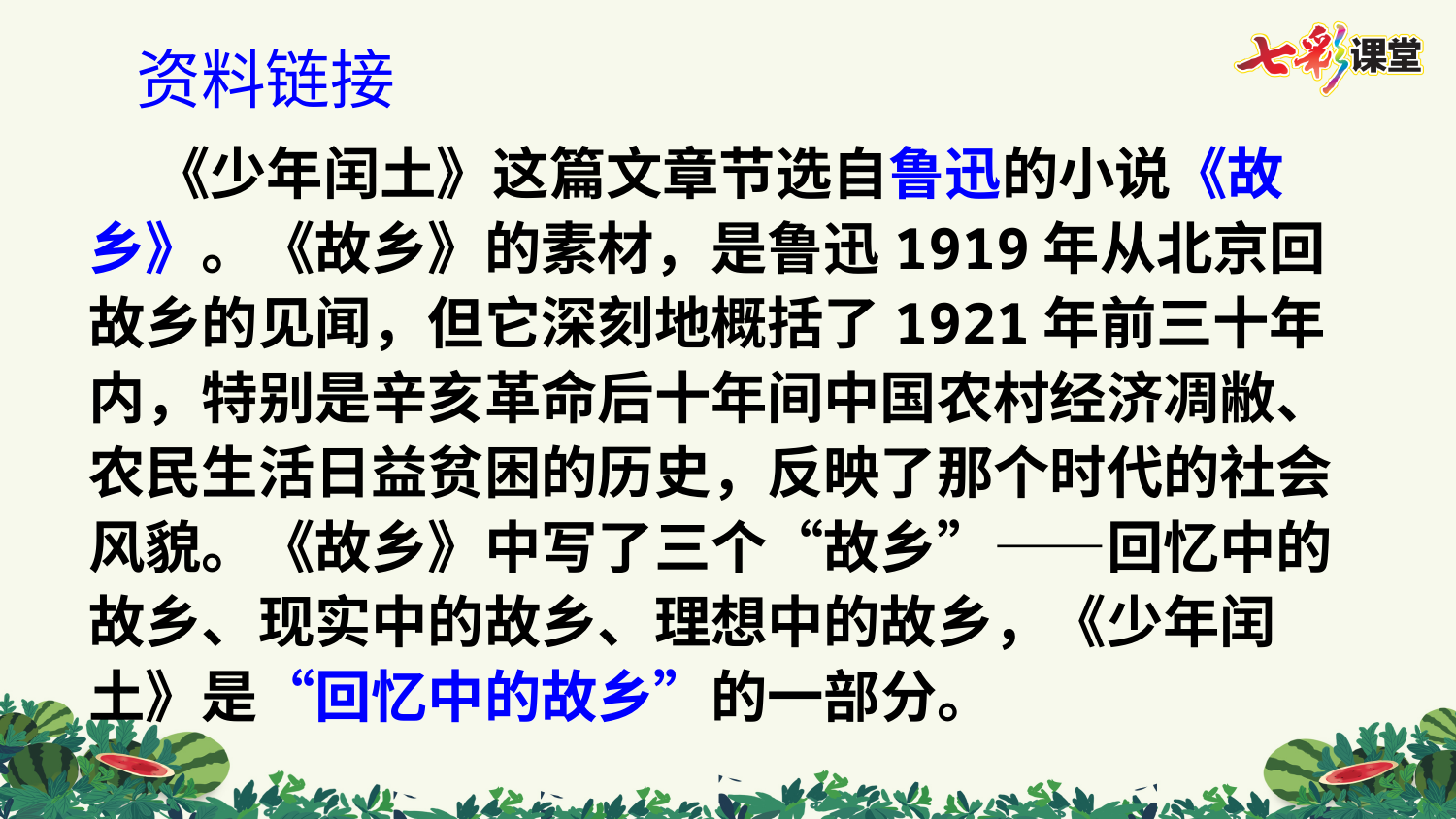

资料链接
    《少年闰土》这篇文章节选自鲁迅的小说《故乡》。《故乡》的素材，是鲁迅1919年从北京回故乡的见闻，但它深刻地概括了1921年前三十年内，特别是辛亥革命后十年间中国农村经济凋敝、农民生活日益贫困的历史，反映了那个时代的社会风貌。《故乡》中写了三个“故乡”——回忆中的故乡、现实中的故乡、理想中的故乡，《少年闰土》是“回忆中的故乡”的一部分。